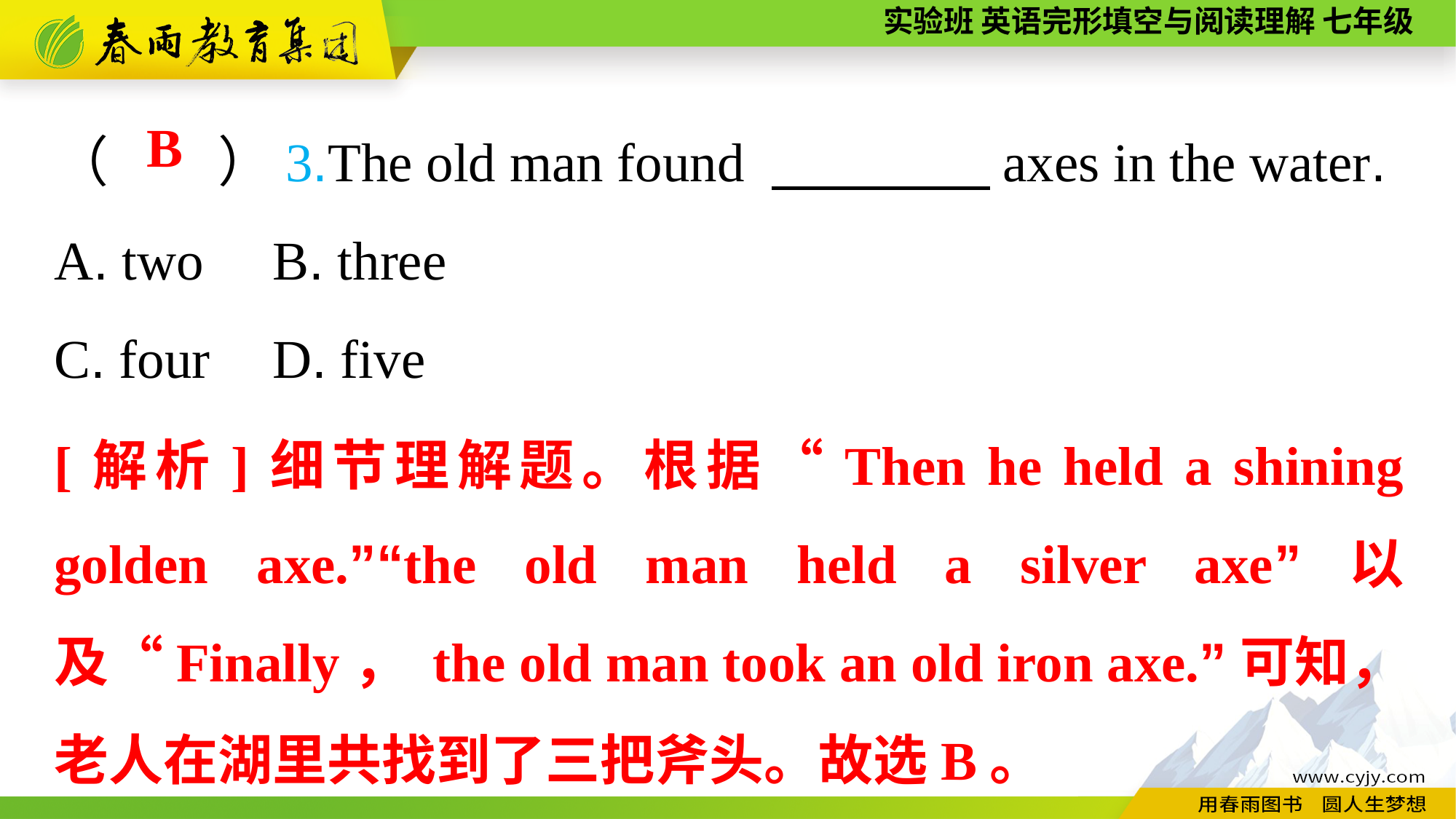

（　　）3.The old man found 　　　　axes in the water.
A. two	B. three
C. four	D. five
B
[解析]细节理解题。根据“Then he held a shining golden axe.”“the old man held a silver axe”以及“Finally， the old man took an old iron axe.”可知，老人在湖里共找到了三把斧头。故选B。